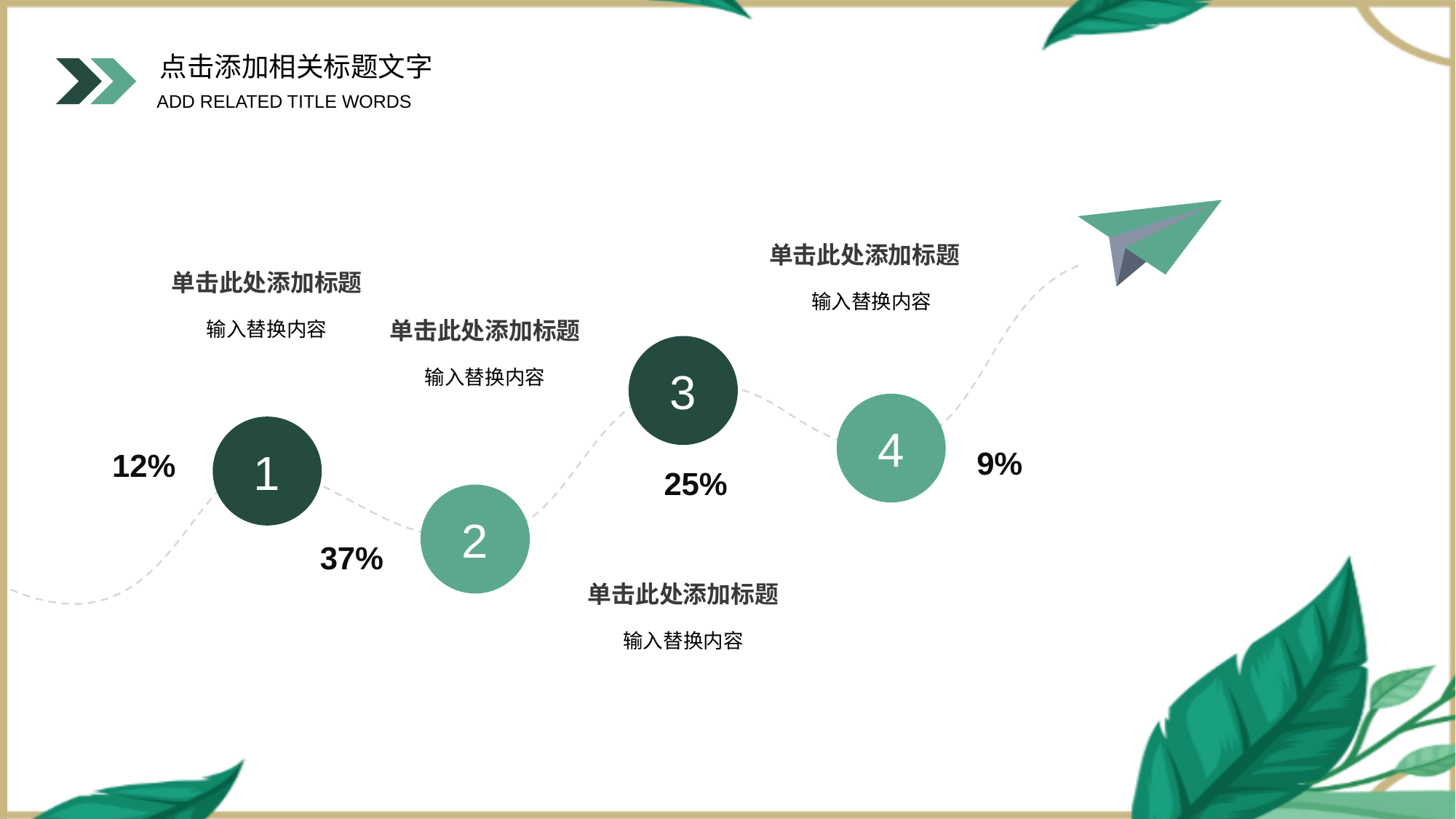

单击此处添加标题

单击此处添加标题

输入替换内容
单击此处添加标题
输入替换内容
3
输入替换内容
4
1
9%
12%
25%
2
37%
单击此处添加标题
输入替换内容